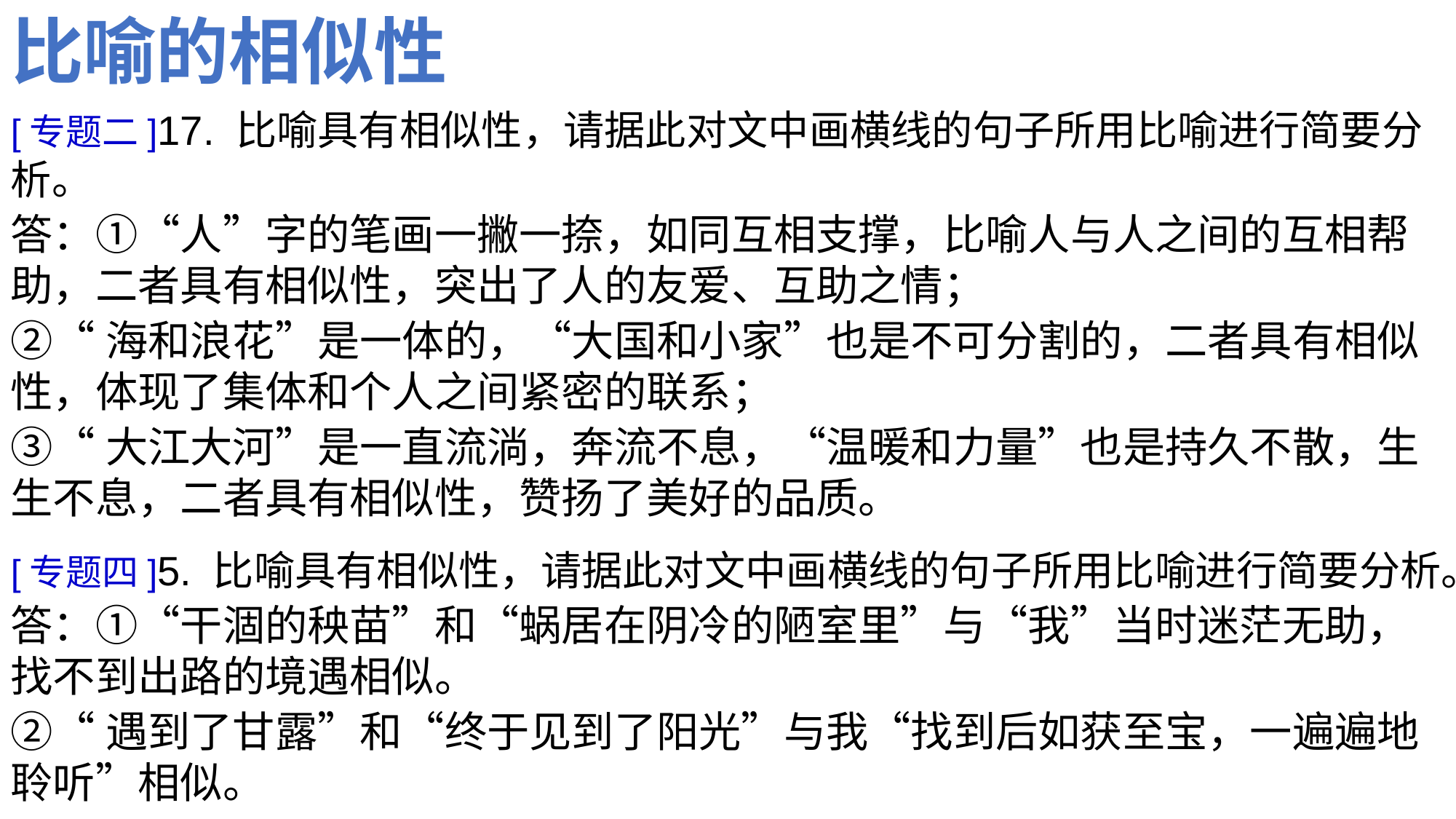

比喻的相似性
[专题二]17. 比喻具有相似性，请据此对文中画横线的句子所用比喻进行简要分析。
答：①“人”字的笔画一撇一捺，如同互相支撑，比喻人与人之间的互相帮助，二者具有相似性，突出了人的友爱、互助之情；
②“海和浪花”是一体的，“大国和小家”也是不可分割的，二者具有相似性，体现了集体和个人之间紧密的联系；
③“大江大河”是一直流淌，奔流不息，“温暖和力量”也是持久不散，生生不息，二者具有相似性，赞扬了美好的品质。
[专题四]5. 比喻具有相似性，请据此对文中画横线的句子所用比喻进行简要分析。
答：①“干涸的秧苗”和“蜗居在阴冷的陋室里”与“我”当时迷茫无助，找不到出路的境遇相似。
②“遇到了甘露”和“终于见到了阳光”与我“找到后如获至宝，一遍遍地聆听”相似。